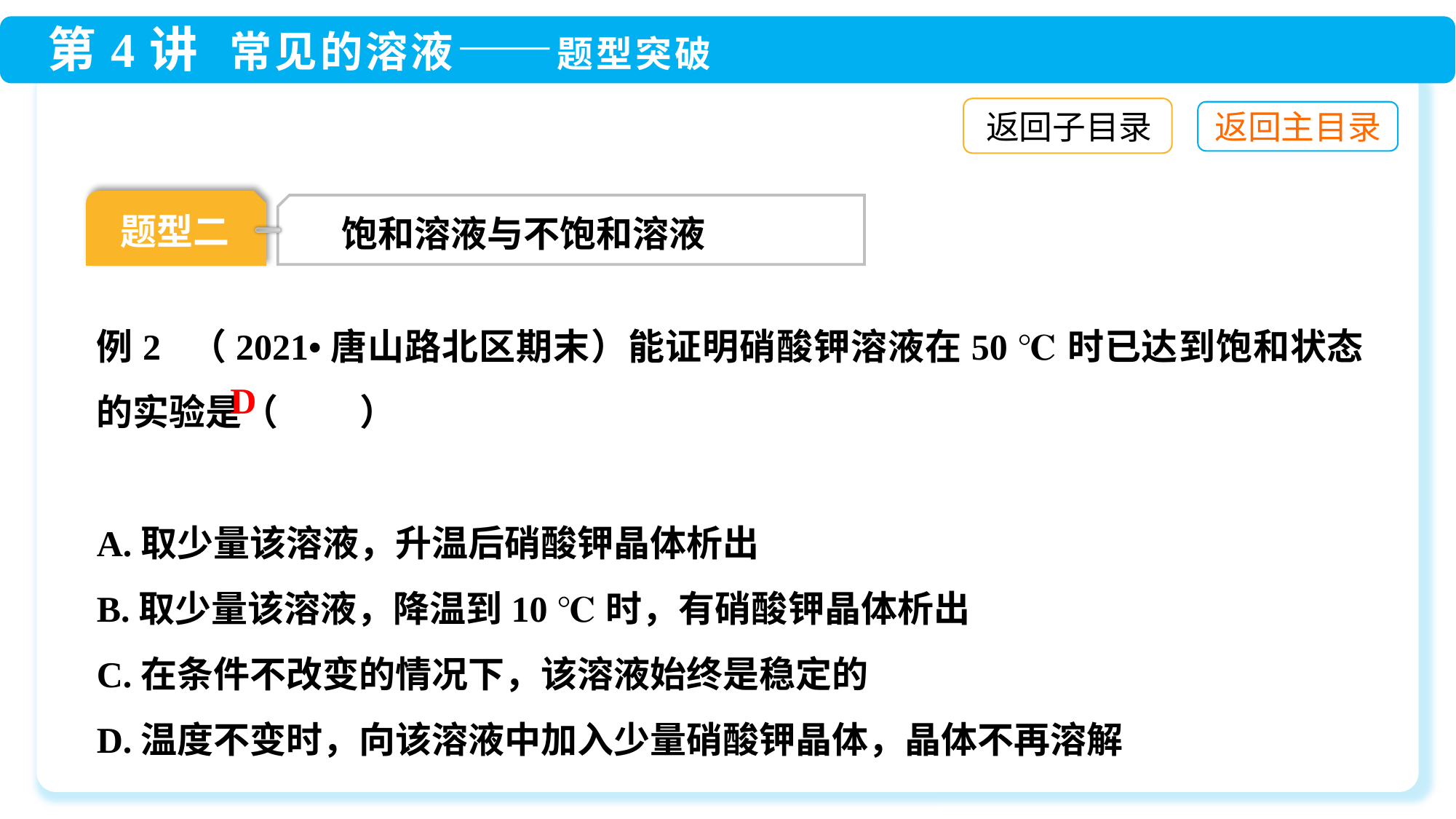

返回子目录
题型二
饱和溶液与不饱和溶液

例2  （2021•唐山路北区期末）能证明硝酸钾溶液在50 ℃时已达到饱和状态的实验是（ 　　）

A.取少量该溶液，升温后硝酸钾晶体析出
B.取少量该溶液，降温到10 ℃时，有硝酸钾晶体析出
C.在条件不改变的情况下，该溶液始终是稳定的
D.温度不变时，向该溶液中加入少量硝酸钾晶体，晶体不再溶解
D